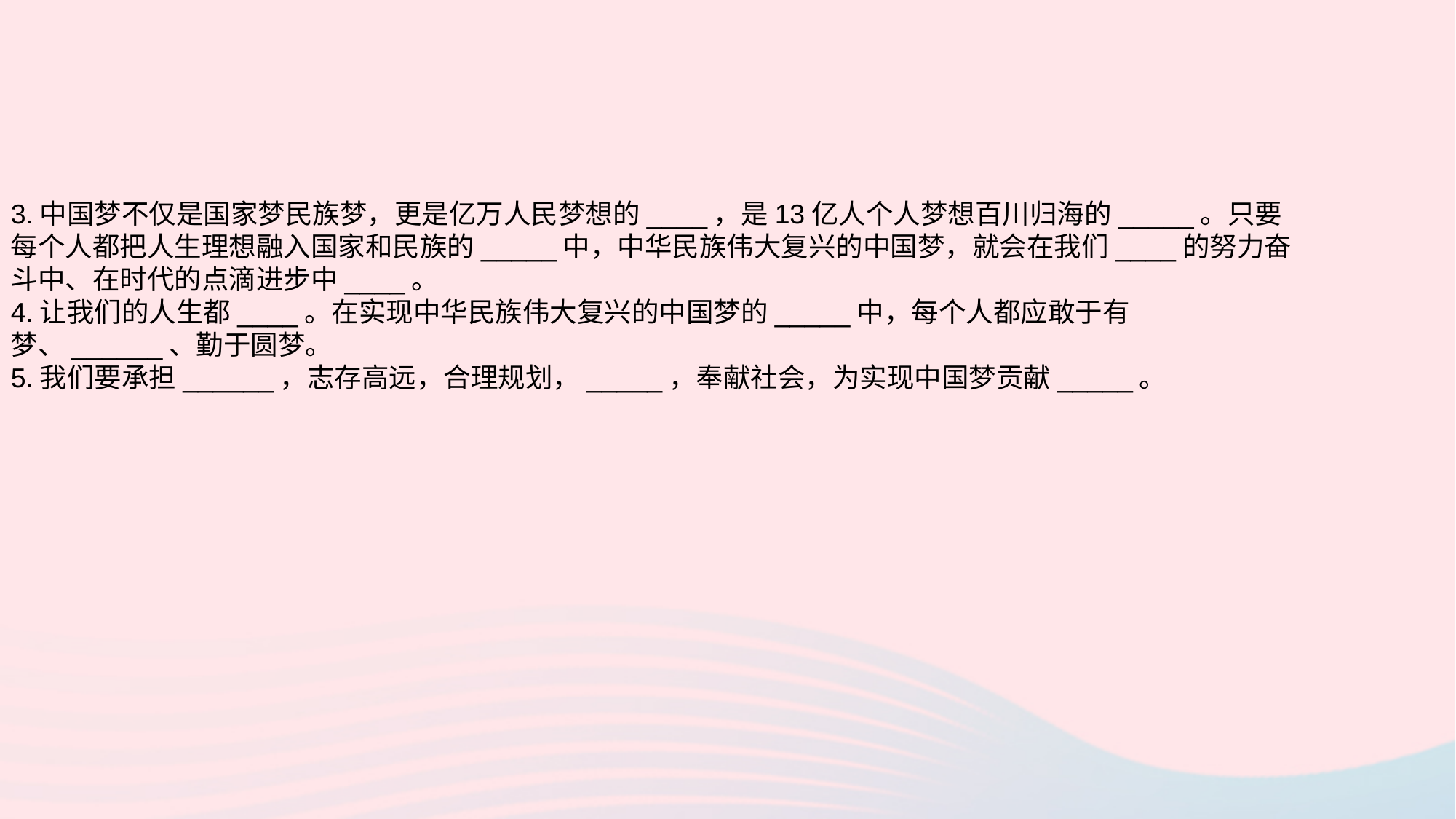

3.中国梦不仅是国家梦民族梦，更是亿万人民梦想的____，是13亿人个人梦想百川归海的_____。只要每个人都把人生理想融入国家和民族的_____中，中华民族伟大复兴的中国梦，就会在我们____的努力奋斗中、在时代的点滴进步中____。
4.让我们的人生都____。在实现中华民族伟大复兴的中国梦的_____中，每个人都应敢于有梦、______、勤于圆梦。
5.我们要承担______，志存高远，合理规划，_____，奉献社会，为实现中国梦贡献_____。